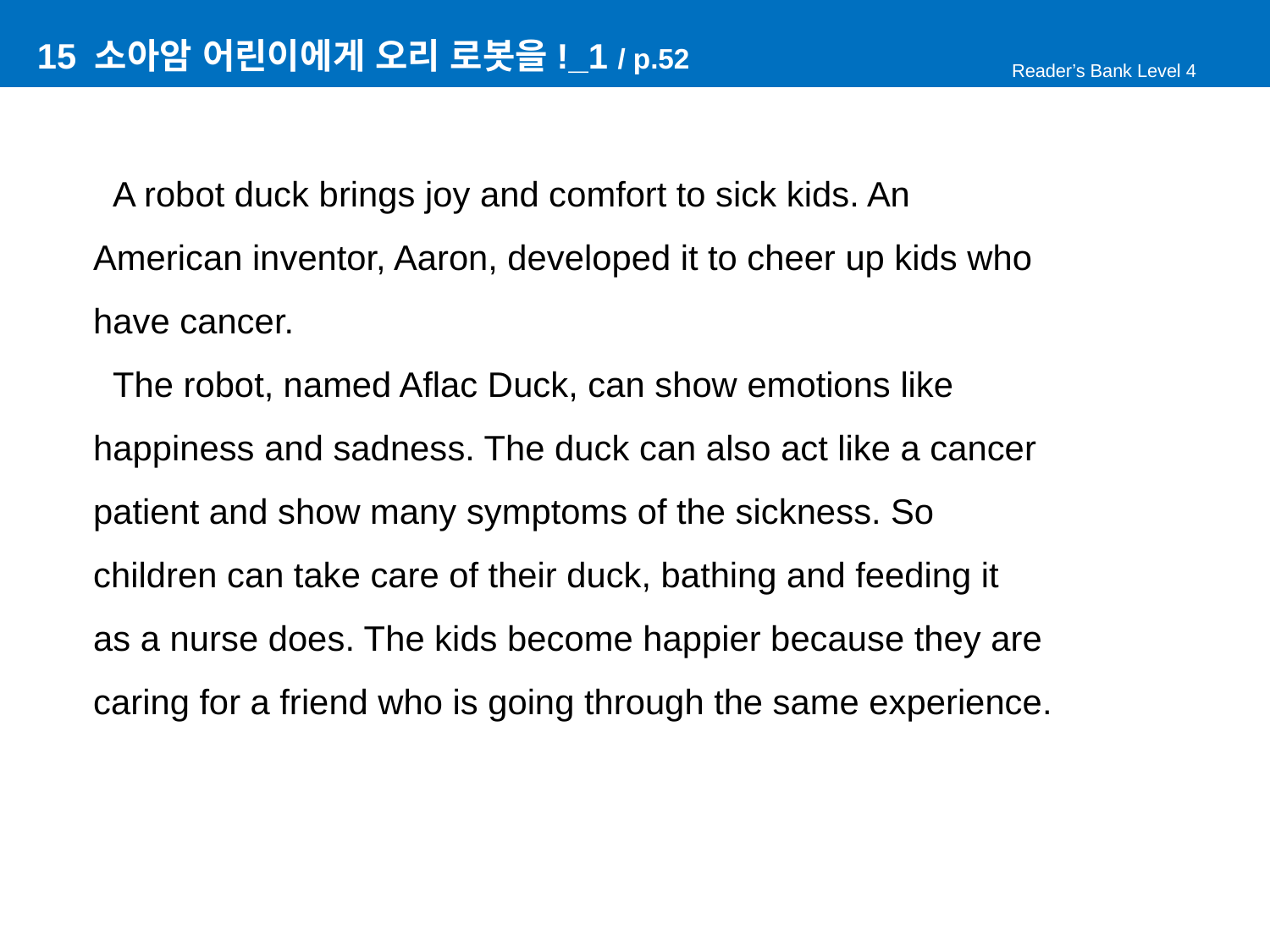

# 15 소아암 어린이에게 오리 로봇을!_1 / p.52
Reader’s Bank Level 4

  A robot duck brings joy and comfort to sick kids. An
American inventor, Aaron, developed it to cheer up kids who
have cancer.
  The robot, named Aflac Duck, can show emotions like
happiness and sadness. The duck can also act like a cancer
patient and show many symptoms of the sickness. So
children can take care of their duck, bathing and feeding it
as a nurse does. The kids become happier because they are
caring for a friend who is going through the same experience.